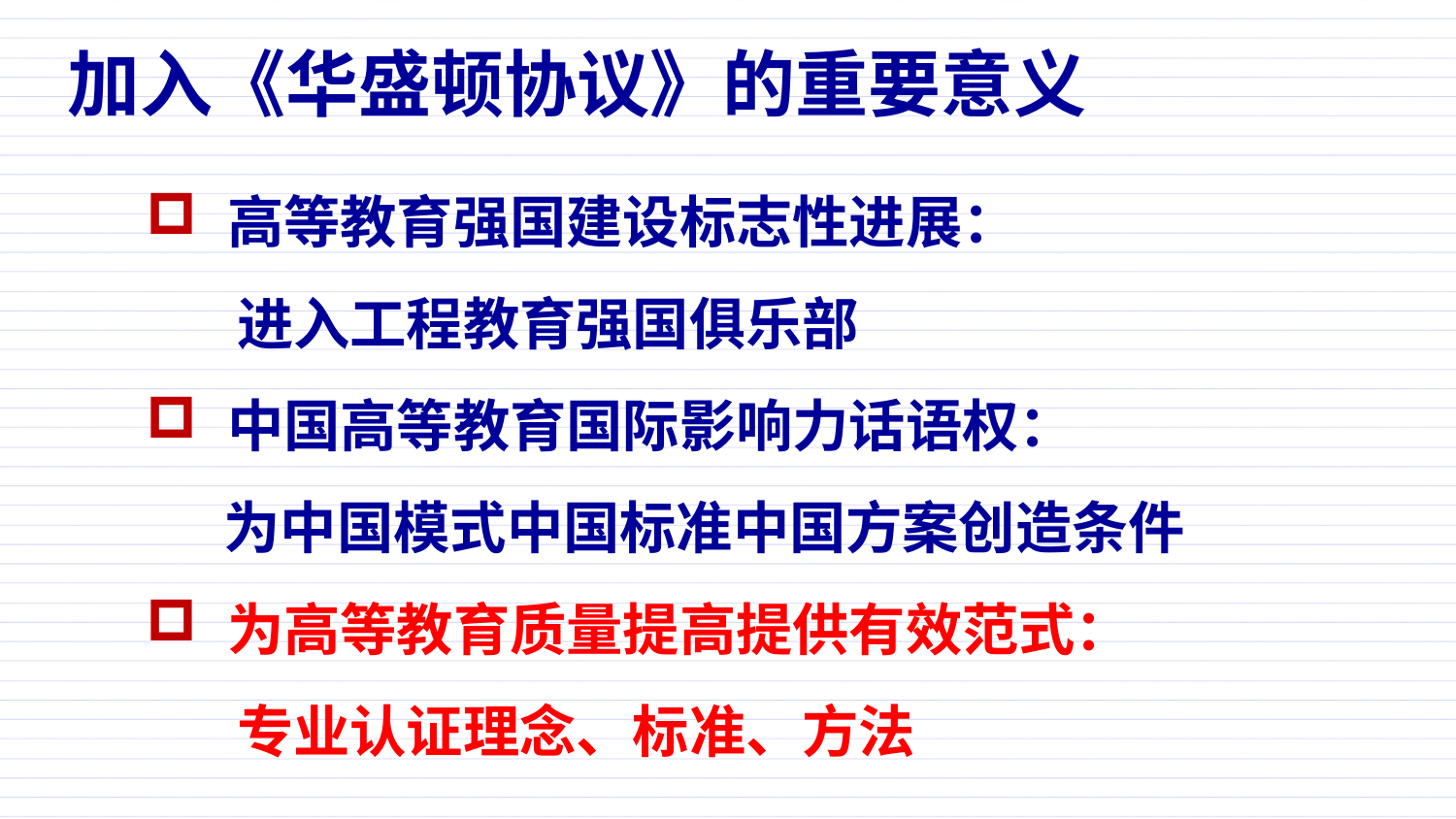

加入《华盛顿协议》的重要意义
 高等教育强国建设标志性进展：
      进入工程教育强国俱乐部
 中国高等教育国际影响力话语权：
     为中国模式中国标准中国方案创造条件
 为高等教育质量提高提供有效范式：
      专业认证理念、标准、方法